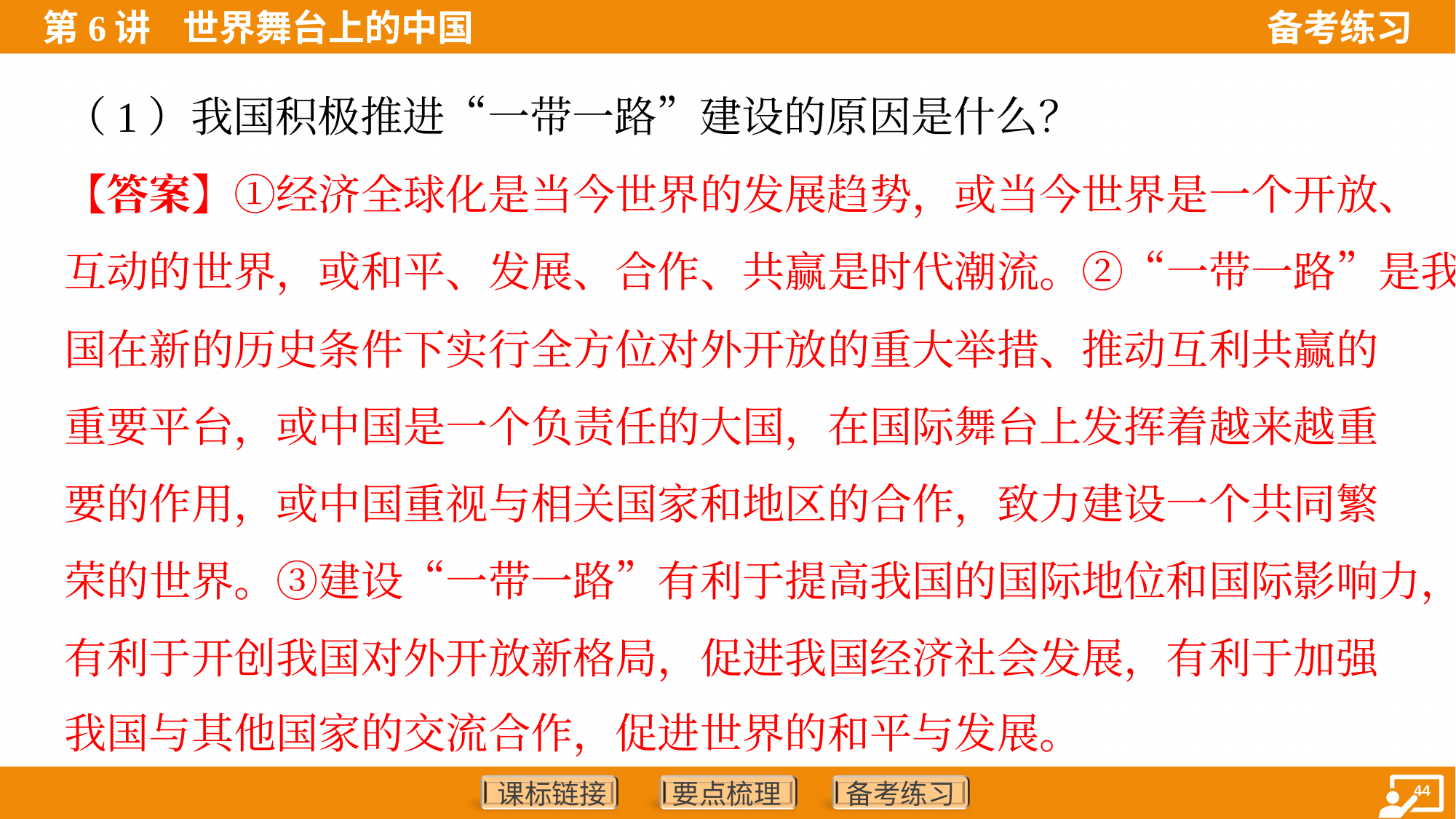

（1）我国积极推进“一带一路”建设的原因是什么？
【答案】①经济全球化是当今世界的发展趋势，或当今世界是一个开放、
互动的世界，或和平、发展、合作、共赢是时代潮流。②“一带一路”是我
国在新的历史条件下实行全方位对外开放的重大举措、推动互利共赢的
重要平台，或中国是一个负责任的大国，在国际舞台上发挥着越来越重
要的作用，或中国重视与相关国家和地区的合作，致力建设一个共同繁
荣的世界。③建设“一带一路”有利于提高我国的国际地位和国际影响力，
有利于开创我国对外开放新格局，促进我国经济社会发展，有利于加强
我国与其他国家的交流合作，促进世界的和平与发展。